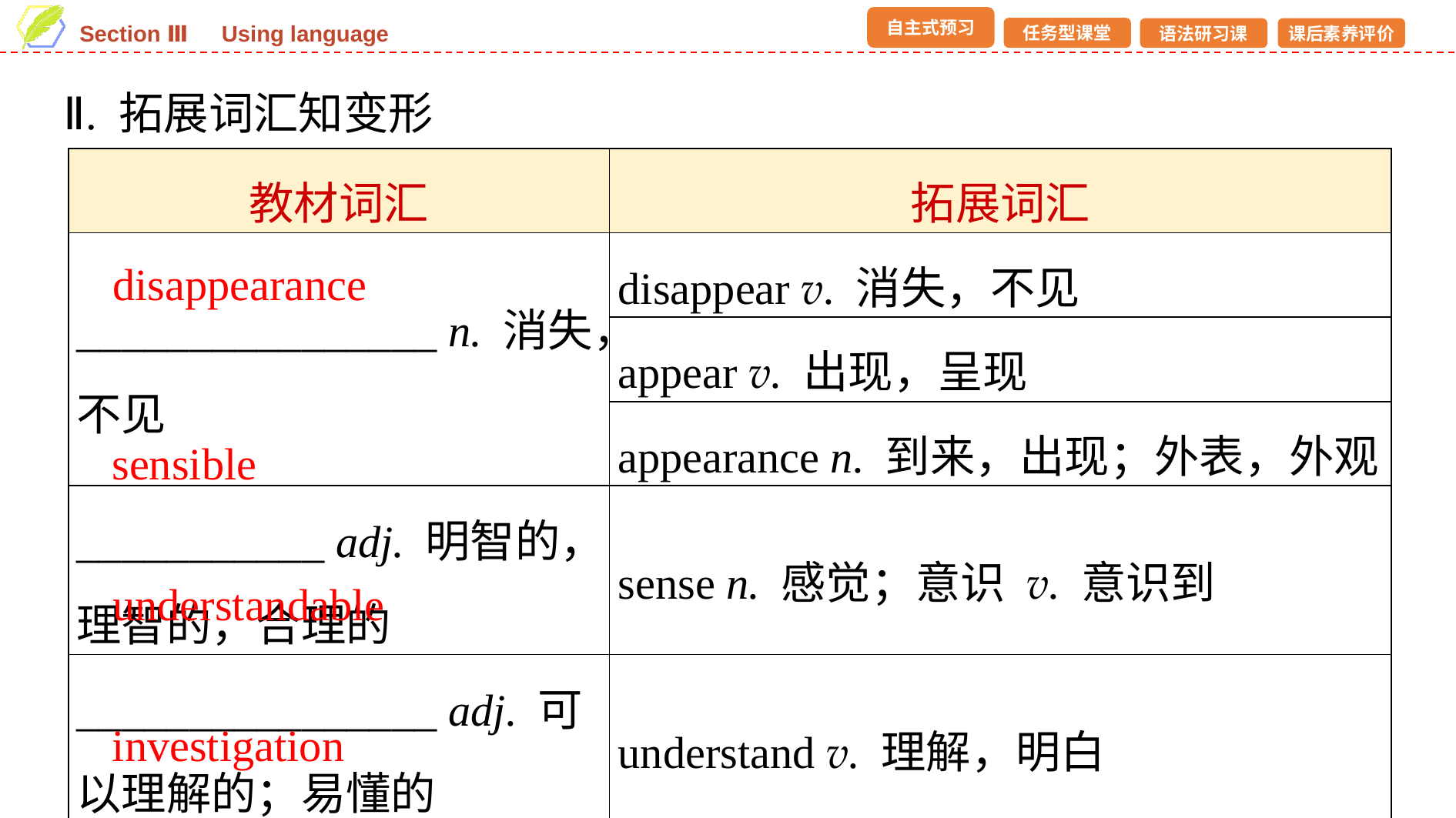

Ⅱ. 拓展词汇知变形
| 教材词汇 | 拓展词汇 |
| --- | --- |
| \_\_\_\_\_\_\_\_\_\_\_\_\_\_\_\_ n. 消失，不见 | disappear v. 消失，不见 |
|  | appear v. 出现，呈现 |
|  | appearance n. 到来，出现；外表，外观 |
| \_\_\_\_\_\_\_\_\_\_\_ adj. 明智的，理智的，合理的 | sense n. 感觉；意识 v. 意识到 |
| \_\_\_\_\_\_\_\_\_\_\_\_\_\_\_\_ adj. 可以理解的；易懂的 | understand v. 理解，明白 |
| \_\_\_\_\_\_\_\_\_\_\_\_\_\_ n. 调查 | investigate v. 调查 |
disappearance
sensible
understandable
investigation